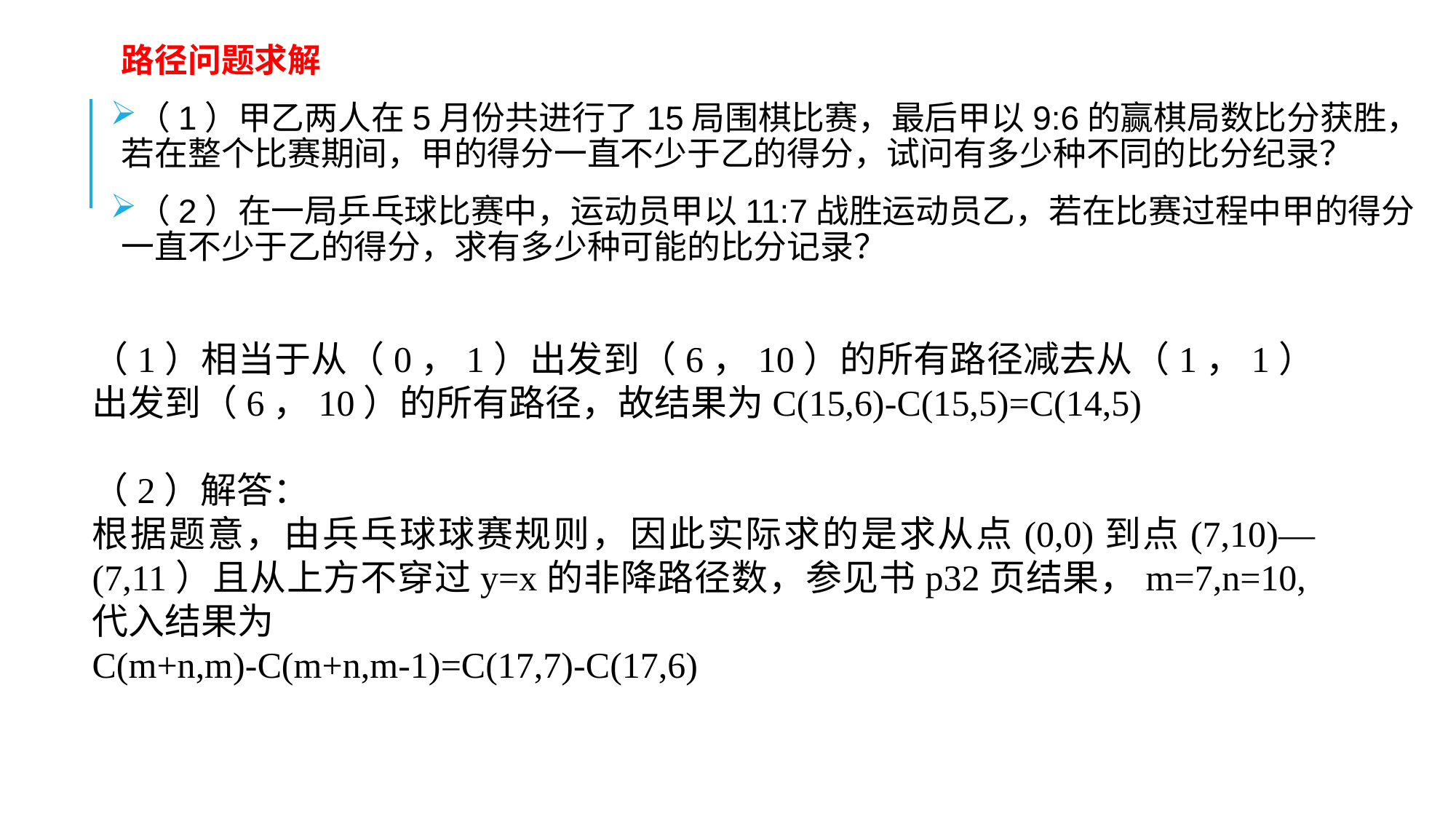

路径问题求解
（1）甲乙两人在5月份共进行了15局围棋比赛，最后甲以9:6的赢棋局数比分获胜，若在整个比赛期间，甲的得分一直不少于乙的得分，试问有多少种不同的比分纪录？
（2）在一局乒乓球比赛中，运动员甲以11:7战胜运动员乙，若在比赛过程中甲的得分一直不少于乙的得分，求有多少种可能的比分记录？
（1）相当于从（0，1）出发到（6，10）的所有路径减去从（1，1）出发到（6，10）的所有路径，故结果为C(15,6)-C(15,5)=C(14,5)

（2）解答：
根据题意，由兵乓球球赛规则，因此实际求的是求从点(0,0)到点(7,10)—(7,11）且从上方不穿过y=x的非降路径数，参见书p32页结果，m=7,n=10,代入结果为
C(m+n,m)-C(m+n,m-1)=C(17,7)-C(17,6)